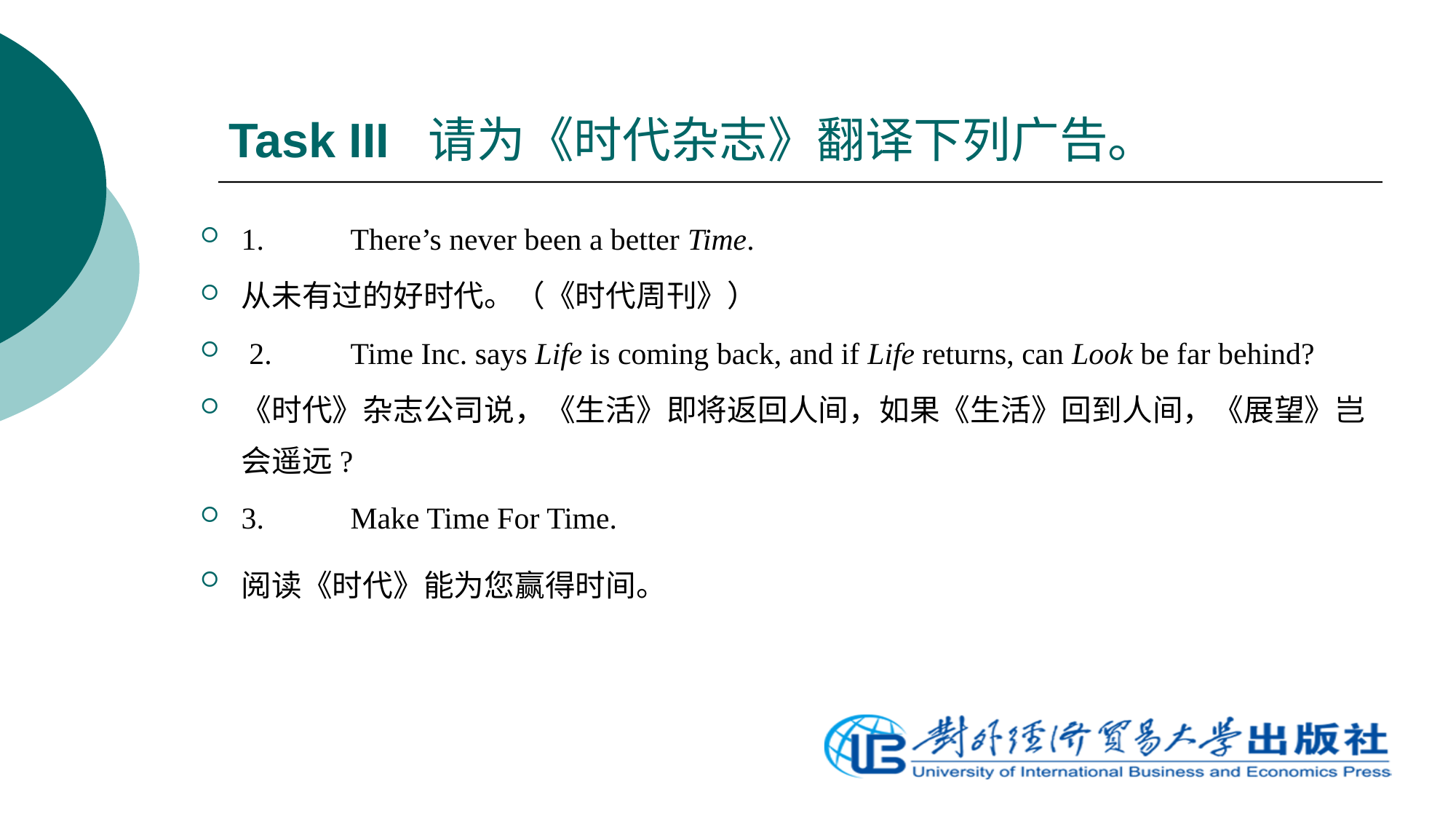

# Task III  请为《时代杂志》翻译下列广告。
1.	There’s never been a better Time.
从未有过的好时代。（《时代周刊》）
 2.	Time Inc. says Life is coming back, and if Life returns, can Look be far behind?
《时代》杂志公司说，《生活》即将返回人间，如果《生活》回到人间，《展望》岂会遥远?
3.	Make Time For Time.
阅读《时代》能为您赢得时间。